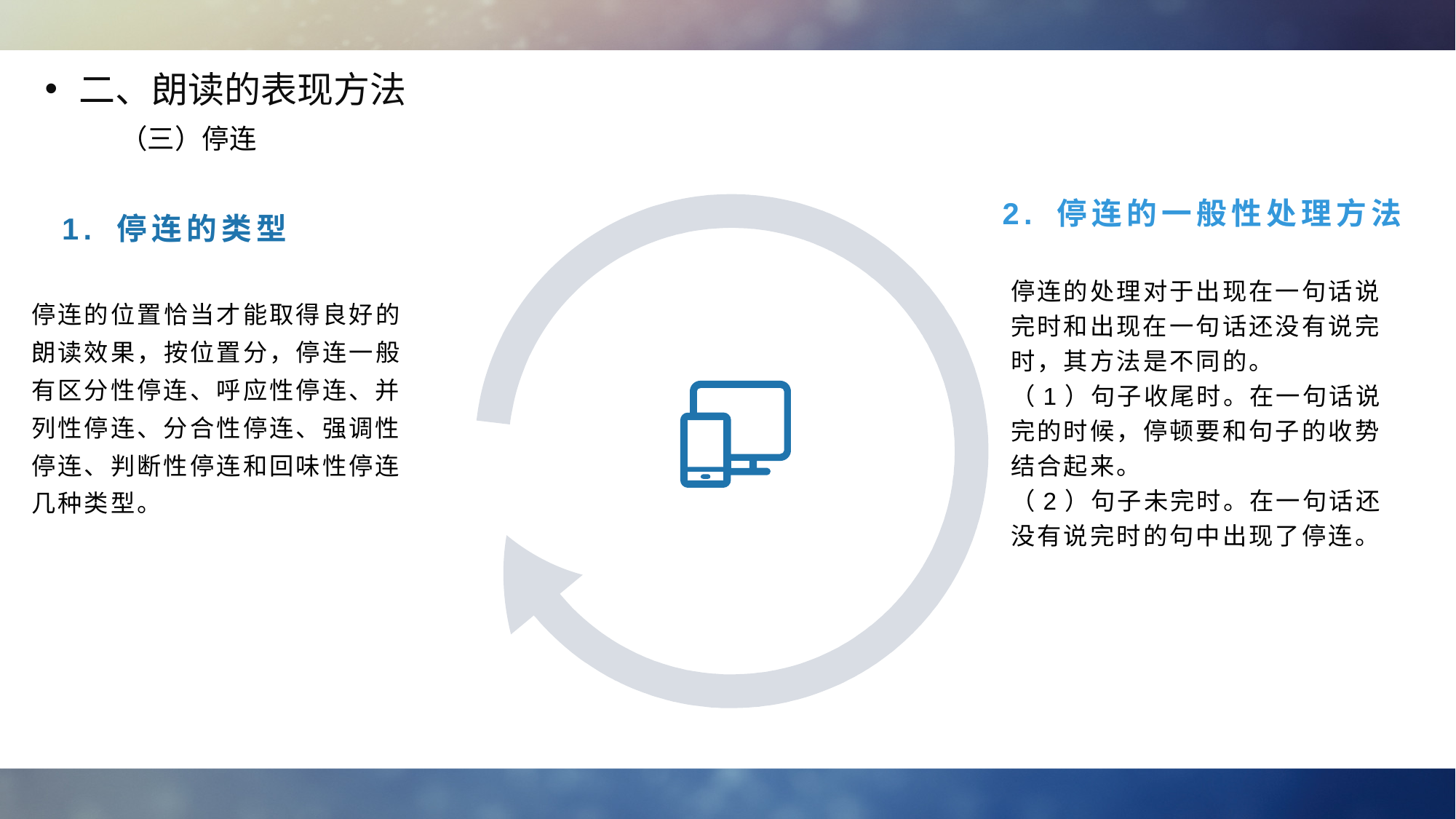

二、朗读的表现方法
（三）停连
2. 停连的一般性处理方法

1. 停连的类型
停连的处理对于出现在一句话说完时和出现在一句话还没有说完时，其方法是不同的。
（1）句子收尾时。在一句话说完的时候，停顿要和句子的收势结合起来。
（2）句子未完时。在一句话还没有说完时的句中出现了停连。
停连的位置恰当才能取得良好的朗读效果，按位置分，停连一般有区分性停连、呼应性停连、并列性停连、分合性停连、强调性停连、判断性停连和回味性停连几种类型。